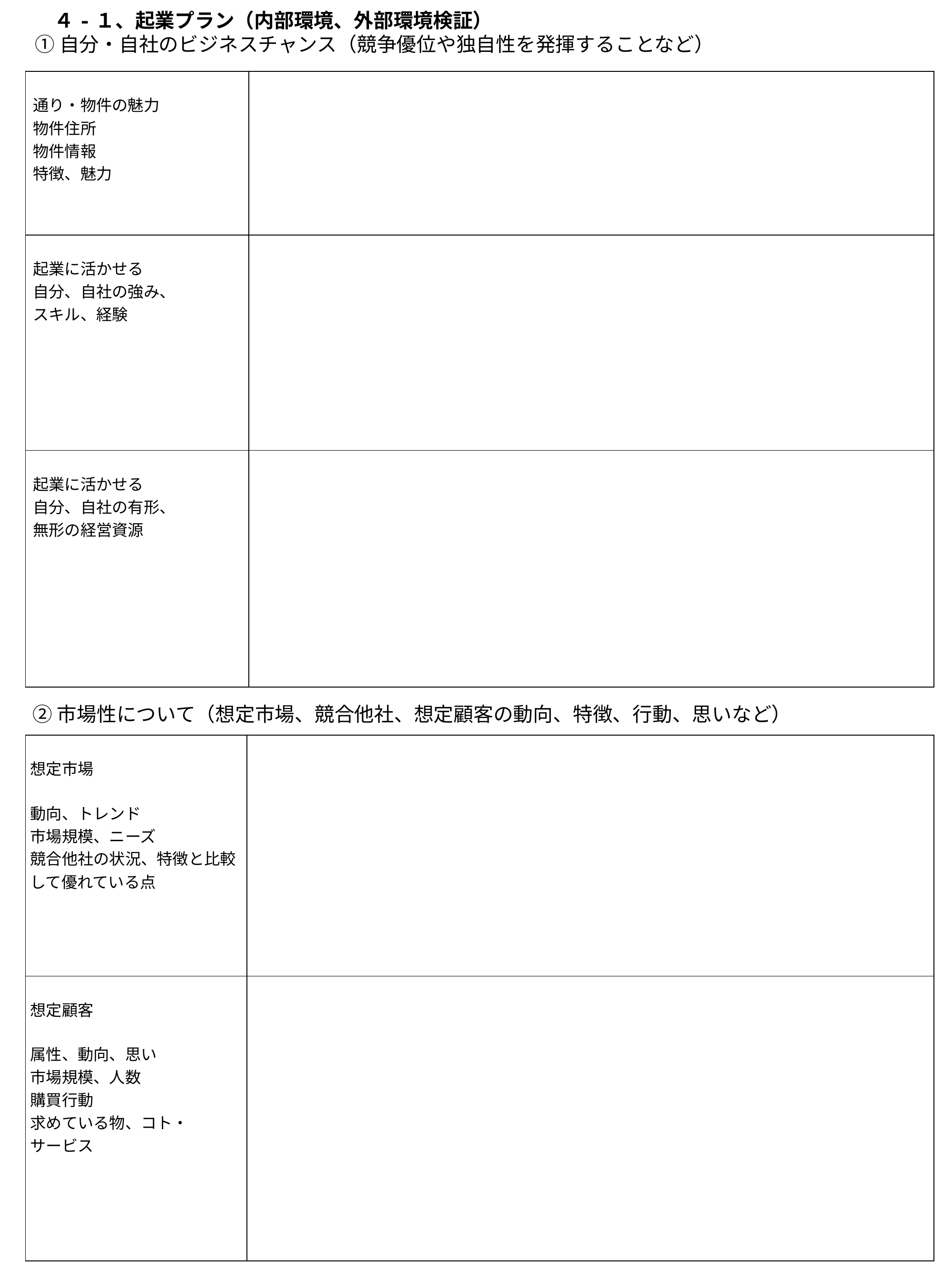

４-１、起業プラン（内部環境、外部環境検証）
①自分・自社のビジネスチャンス（競争優位や独自性を発揮することなど）
| 通り・物件の魅力 物件住所 物件情報 特徴、魅力 |  |
| --- | --- |
| 起業に活かせる 自分、自社の強み、 スキル、経験 |  |
| 起業に活かせる 自分、自社の有形、 無形の経営資源 |  |
②市場性について（想定市場、競合他社、想定顧客の動向、特徴、行動、思いなど）
| 想定市場   動向、トレンド 市場規模、ニーズ 競合他社の状況、特徴と比較して優れている点 |  |
| --- | --- |
| 想定顧客   属性、動向、思い 市場規模、人数 購買行動 求めている物、コト・ サービス |  |